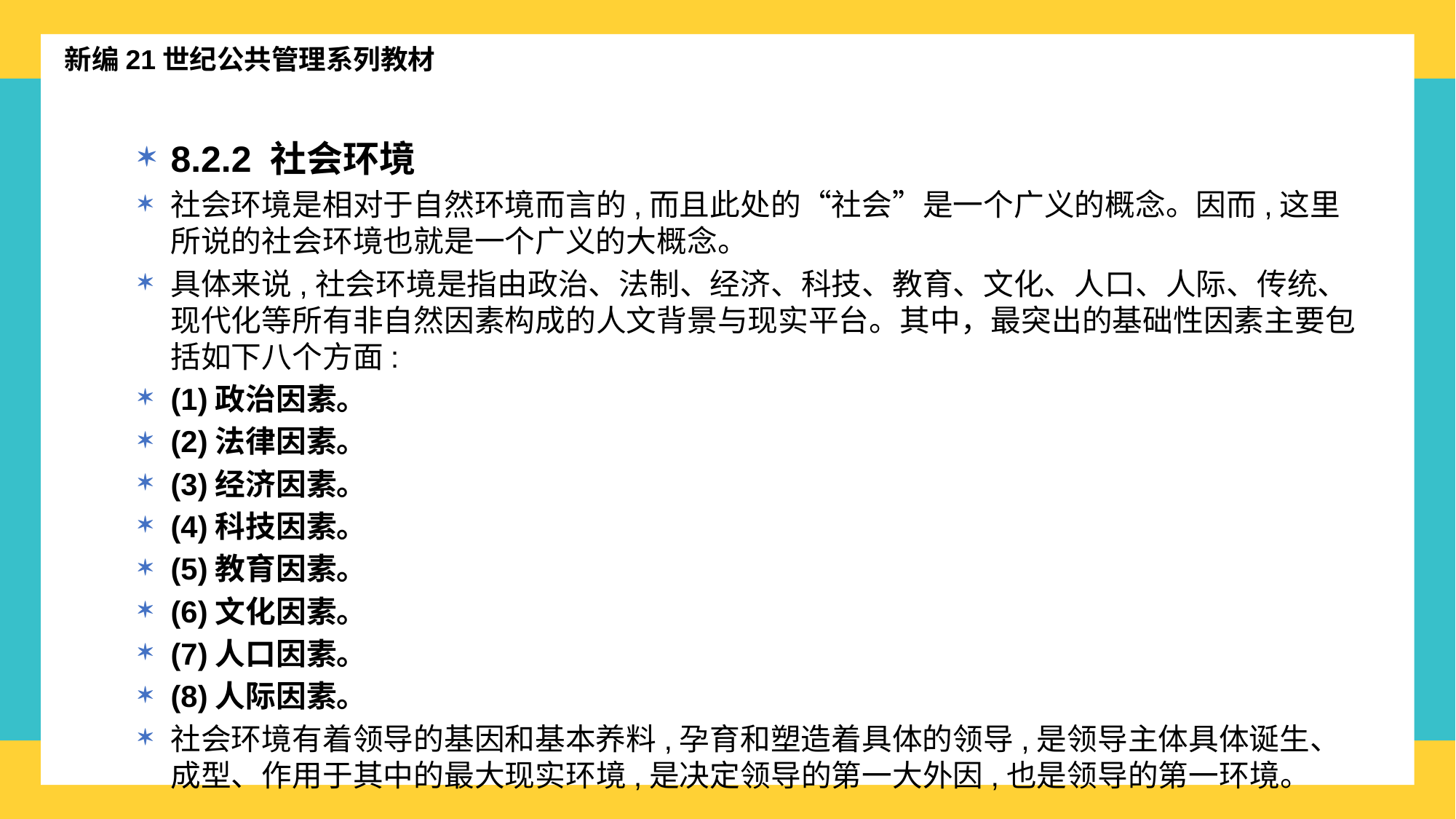

新编21世纪公共管理系列教材
8.2.2 社会环境
社会环境是相对于自然环境而言的,而且此处的“社会”是一个广义的概念。因而,这里所说的社会环境也就是一个广义的大概念。
具体来说,社会环境是指由政治、法制、经济、科技、教育、文化、人口、人际、传统、现代化等所有非自然因素构成的人文背景与现实平台。其中，最突出的基础性因素主要包括如下八个方面:
(1)政治因素。
(2)法律因素。
(3)经济因素。
(4)科技因素。
(5)教育因素。
(6)文化因素。
(7)人口因素。
(8)人际因素。
社会环境有着领导的基因和基本养料,孕育和塑造着具体的领导,是领导主体具体诞生、成型、作用于其中的最大现实环境,是决定领导的第一大外因,也是领导的第一环境。